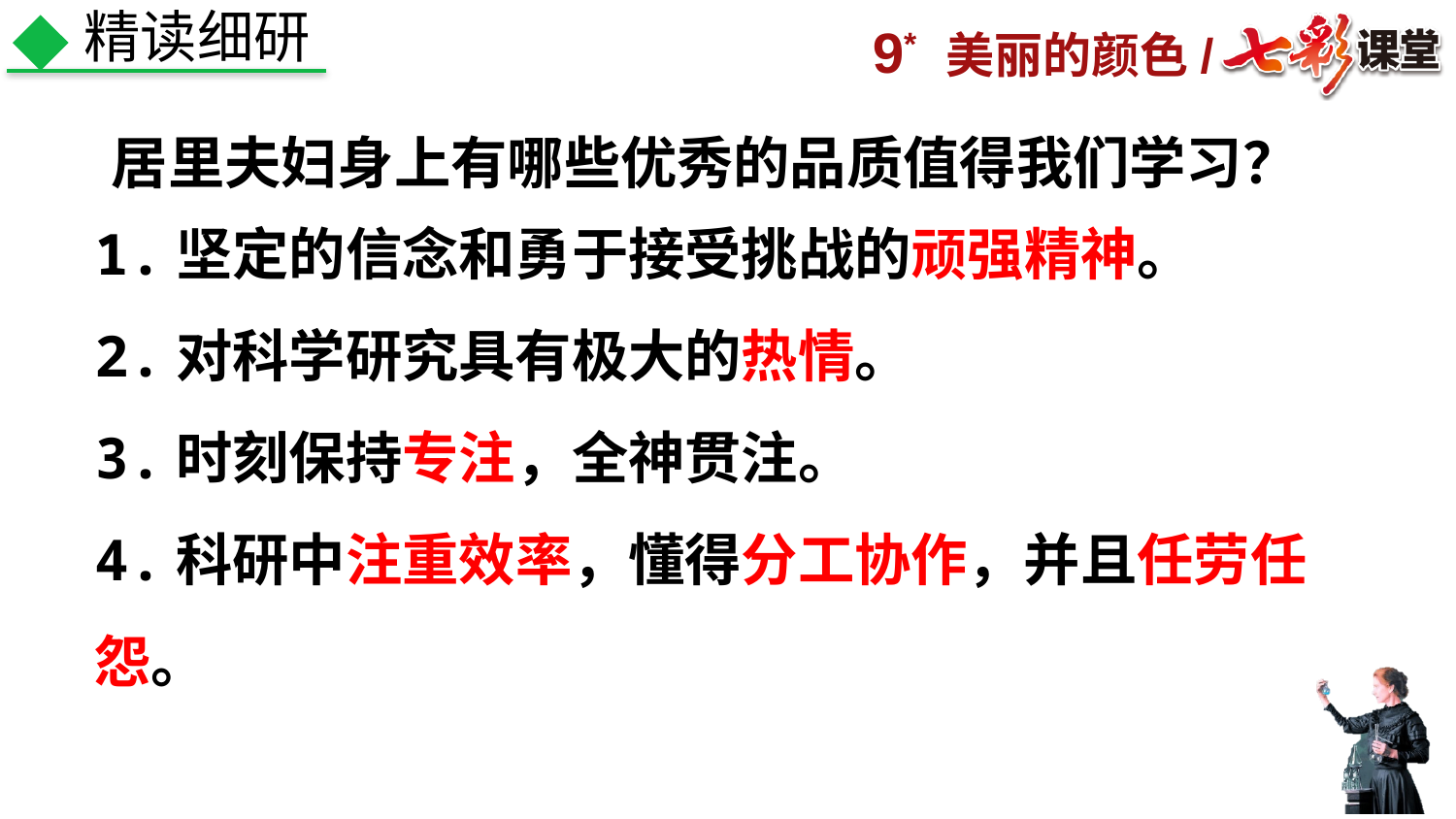

精读细研

居里夫妇身上有哪些优秀的品质值得我们学习？
1.坚定的信念和勇于接受挑战的顽强精神。
2.对科学研究具有极大的热情。
3.时刻保持专注，全神贯注。
4.科研中注重效率，懂得分工协作，并且任劳任怨。